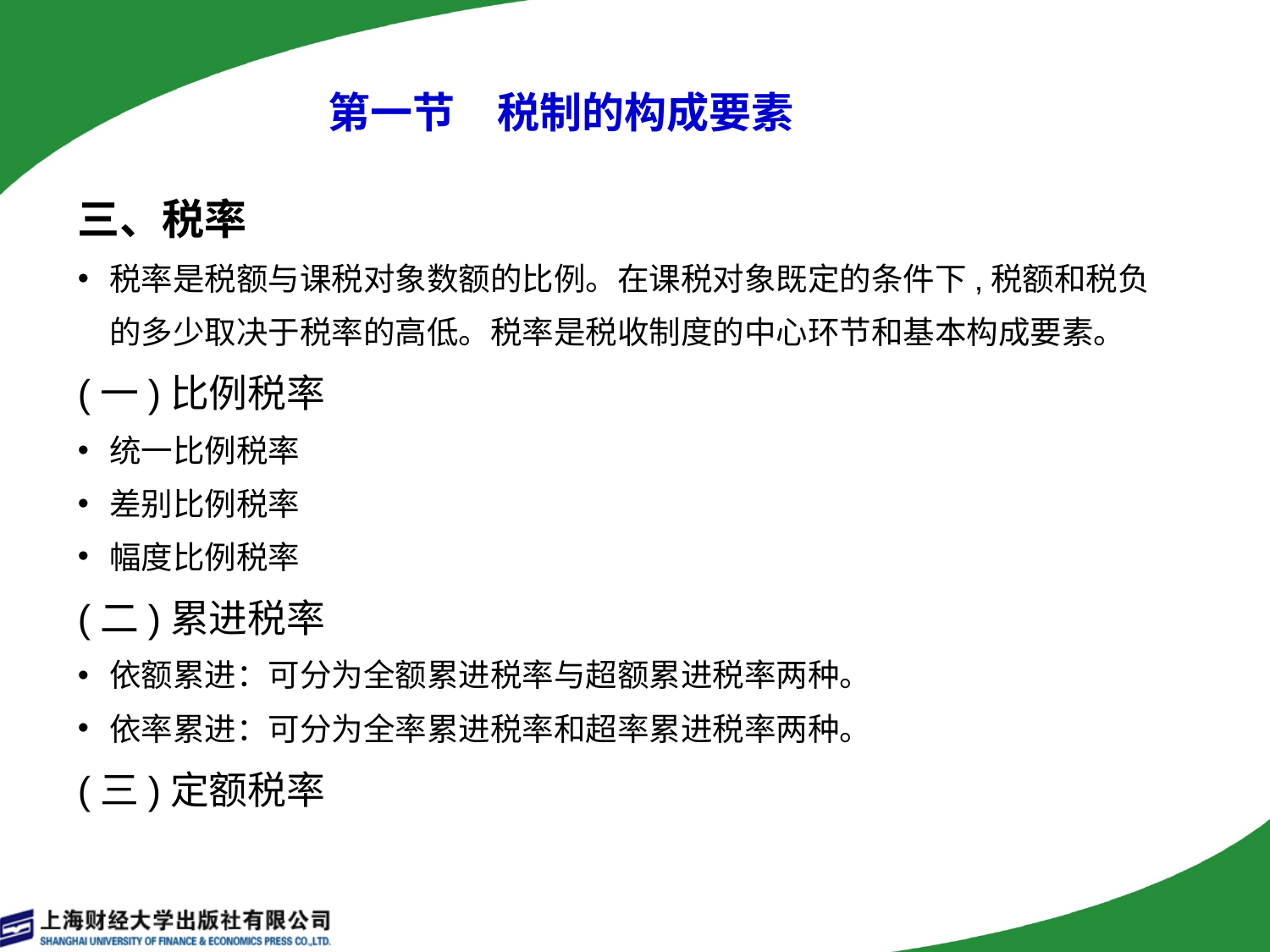

第一节　税制的构成要素
三、税率
税率是税额与课税对象数额的比例。在课税对象既定的条件下,税额和税负的多少取决于税率的高低。税率是税收制度的中心环节和基本构成要素。
(一)比例税率
统一比例税率
差别比例税率
幅度比例税率
(二)累进税率
依额累进：可分为全额累进税率与超额累进税率两种。
依率累进：可分为全率累进税率和超率累进税率两种。
(三)定额税率